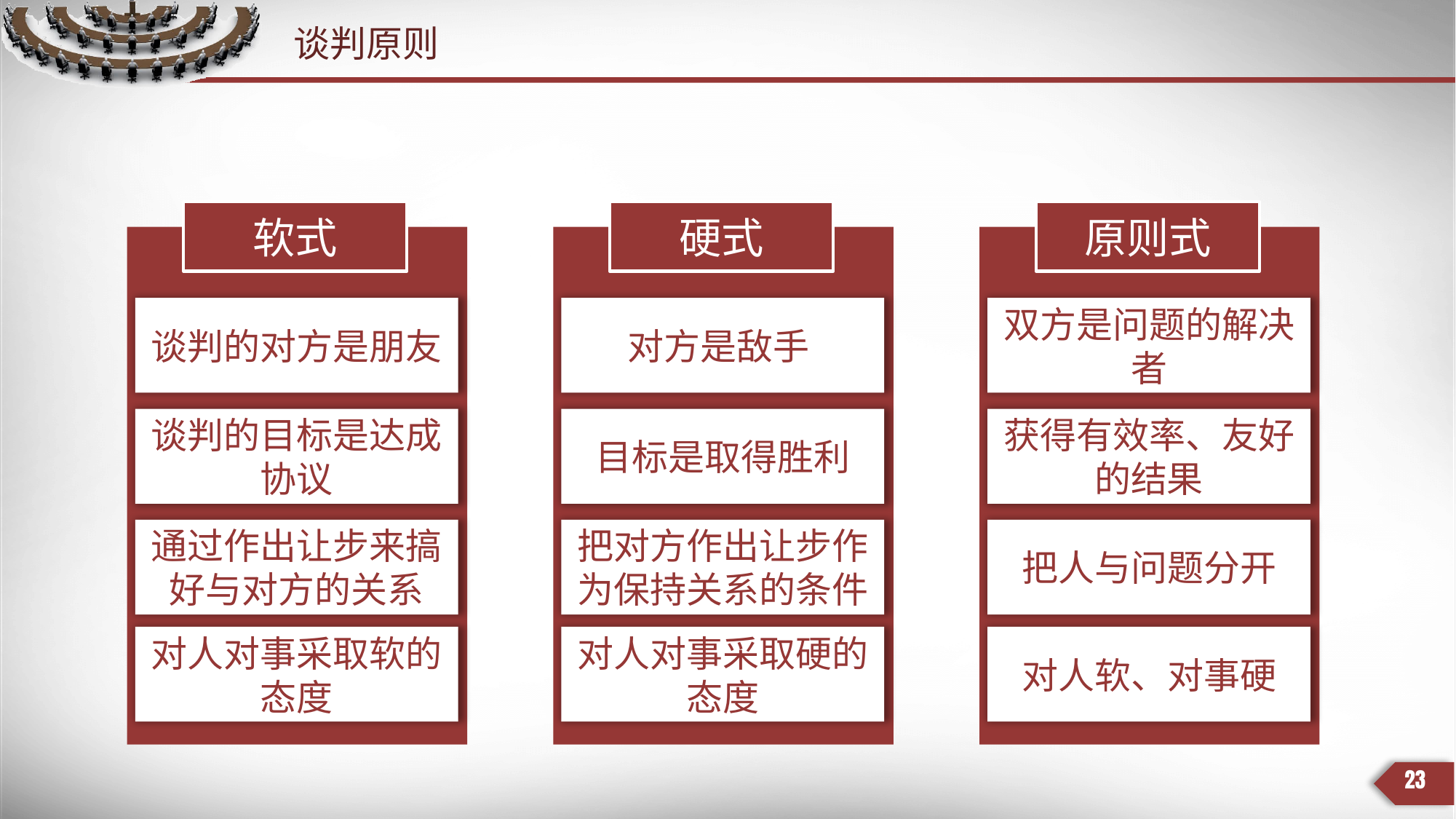

谈判原则
软式

谈判的对方是朋友
谈判的目标是达成协议
通过作出让步来搞好与对方的关系
对人对事采取软的态度
硬式

对方是敌手
目标是取得胜利
把对方作出让步作为保持关系的条件
对人对事采取硬的态度
原则式

双方是问题的解决者
获得有效率、友好的结果
把人与问题分开
对人软、对事硬
23